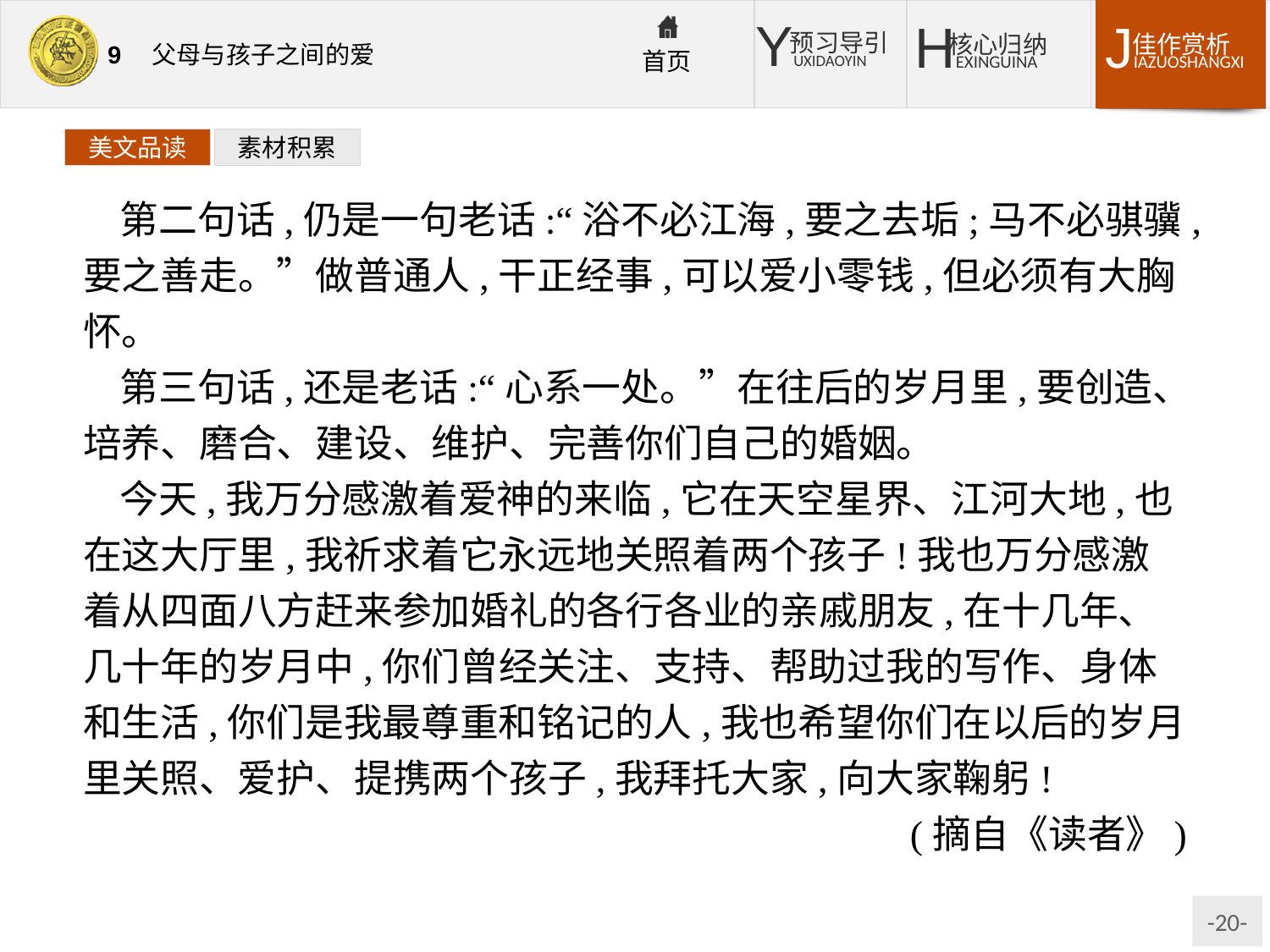

美文品读
素材积累
第二句话,仍是一句老话:“浴不必江海,要之去垢;马不必骐骥,要之善走。”做普通人,干正经事,可以爱小零钱,但必须有大胸怀。
第三句话,还是老话:“心系一处。”在往后的岁月里,要创造、培养、磨合、建设、维护、完善你们自己的婚姻。
今天,我万分感激着爱神的来临,它在天空星界、江河大地,也在这大厅里,我祈求着它永远地关照着两个孩子!我也万分感激着从四面八方赶来参加婚礼的各行各业的亲戚朋友,在十几年、几十年的岁月中,你们曾经关注、支持、帮助过我的写作、身体和生活,你们是我最尊重和铭记的人,我也希望你们在以后的岁月里关照、爱护、提携两个孩子,我拜托大家,向大家鞠躬!
(摘自《读者》)